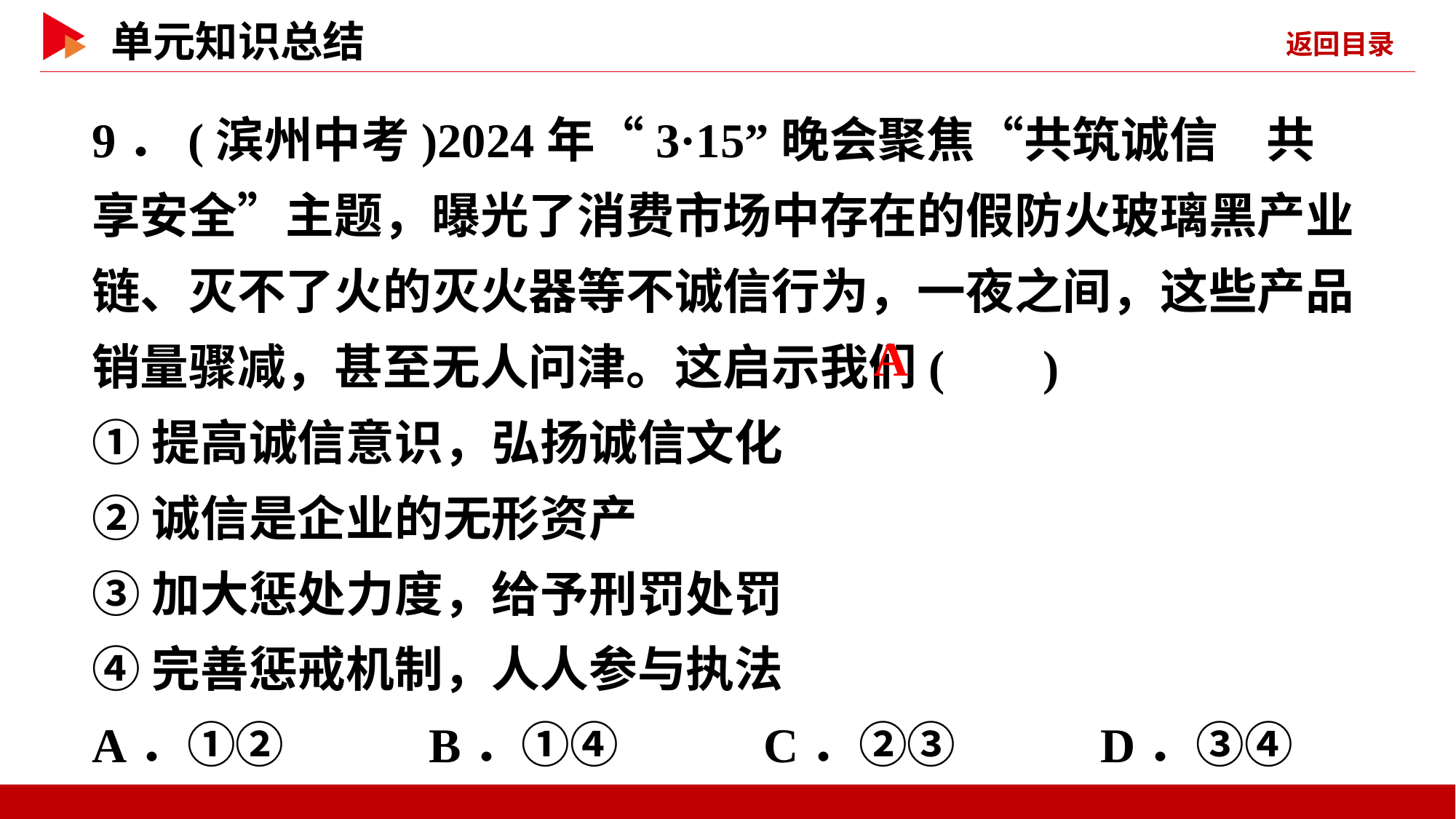

9．(滨州中考)2024年“3·15”晚会聚焦“共筑诚信　共享安全”主题，曝光了消费市场中存在的假防火玻璃黑产业链、灭不了火的灭火器等不诚信行为，一夜之间，这些产品销量骤减，甚至无人问津。这启示我们(        )
①提高诚信意识，弘扬诚信文化
②诚信是企业的无形资产
③加大惩处力度，给予刑罚处罚
④完善惩戒机制，人人参与执法
A．①②            B．①④            C．②③            D．③④
   A